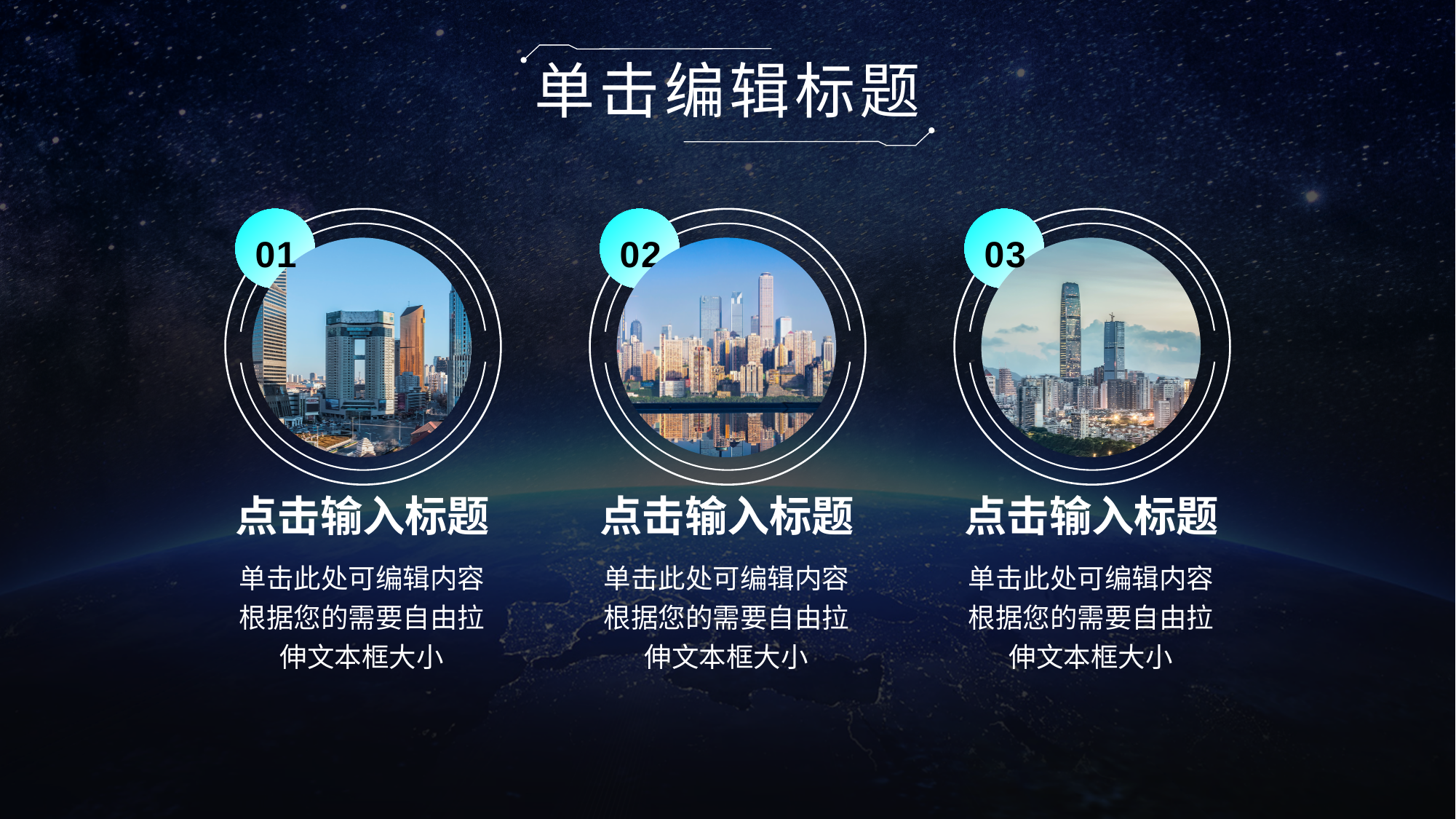

单击编辑标题

01

点击输入标题
单击此处可编辑内容根据您的需要自由拉伸文本框大小

02

点击输入标题
单击此处可编辑内容根据您的需要自由拉伸文本框大小

03

点击输入标题
单击此处可编辑内容根据您的需要自由拉伸文本框大小